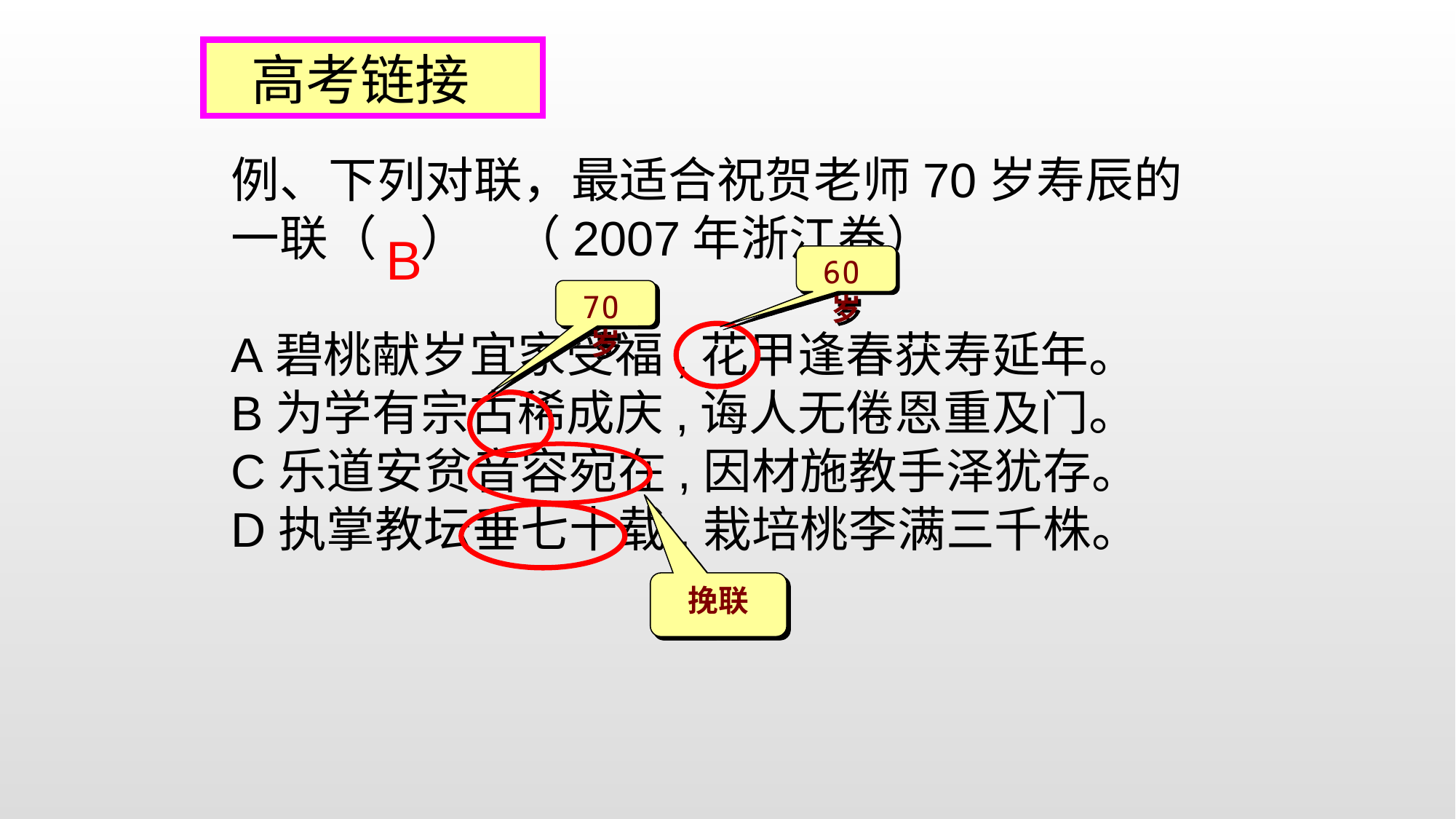

高考链接
例、下列对联，最适合祝贺老师70岁寿辰的一联（    ）    （2007年浙江卷）

A碧桃献岁宜家受福,花甲逢春获寿延年。
B为学有宗古稀成庆,诲人无倦恩重及门。
C乐道安贫音容宛在,因材施教手泽犹存。
D执掌教坛垂七十载,栽培桃李满三千株。
B
60岁
70岁

挽联